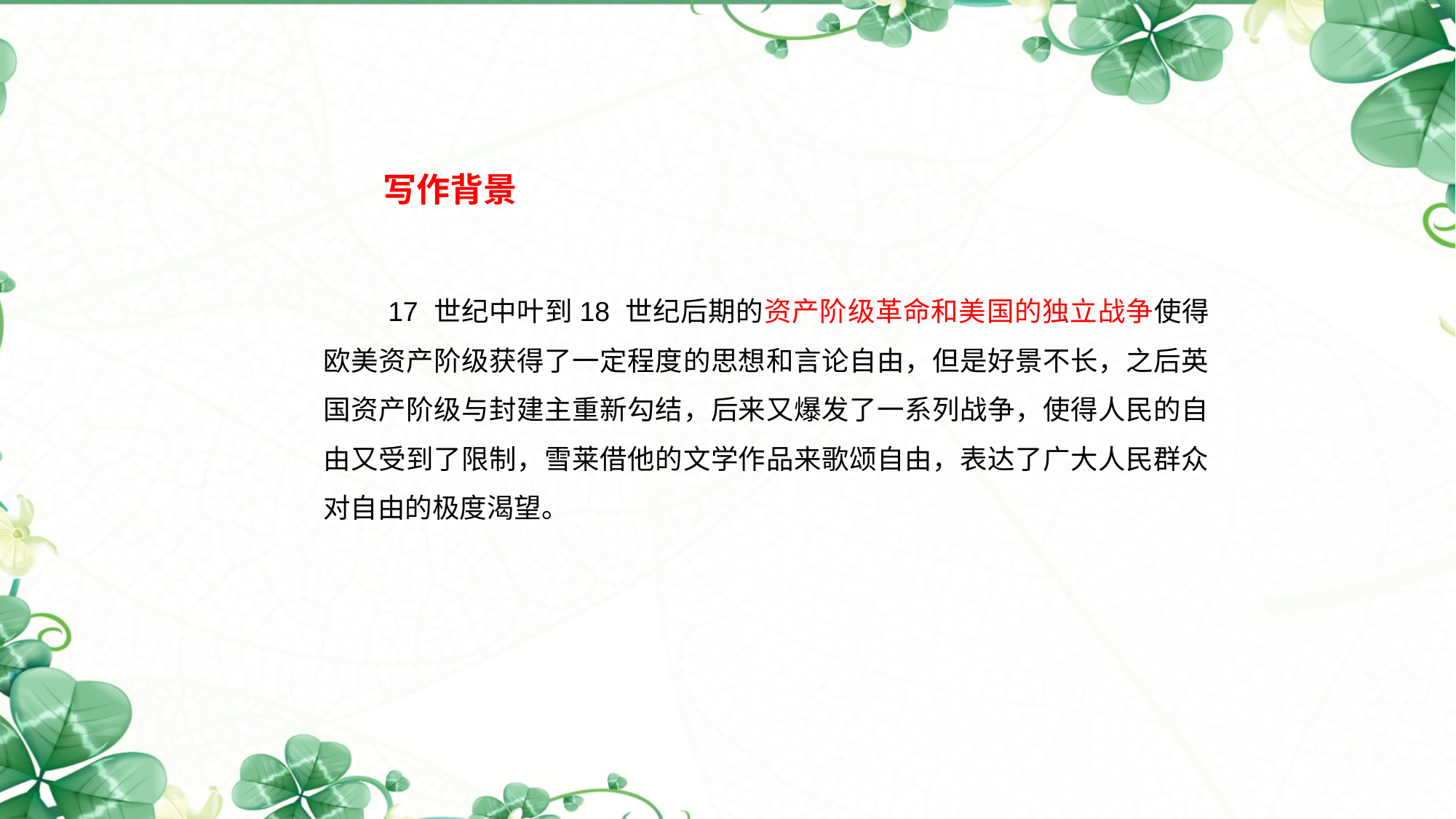

写作背景
  17 世纪中叶到18 世纪后期的资产阶级革命和美国的独立战争使得欧美资产阶级获得了一定程度的思想和言论自由，但是好景不长，之后英国资产阶级与封建主重新勾结，后来又爆发了一系列战争，使得人民的自由又受到了限制，雪莱借他的文学作品来歌颂自由，表达了广大人民群众对自由的极度渴望。